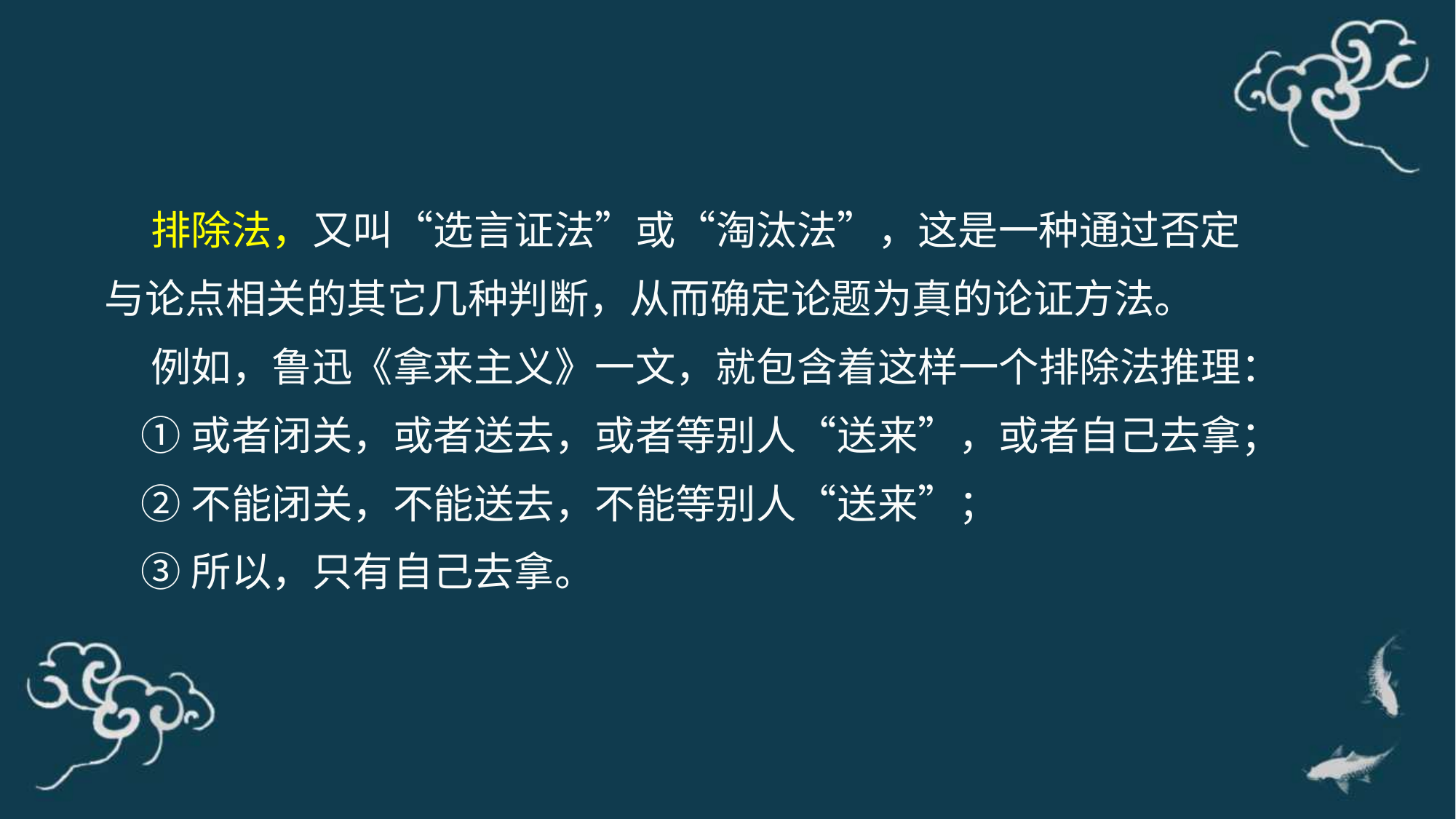

排除法，又叫“选言证法”或“淘汰法”，这是一种通过否定与论点相关的其它几种判断，从而确定论题为真的论证方法。
    例如，鲁迅《拿来主义》一文，就包含着这样一个排除法推理：
    ①或者闭关，或者送去，或者等别人“送来”，或者自己去拿；
    ②不能闭关，不能送去，不能等别人“送来”；
    ③所以，只有自己去拿。